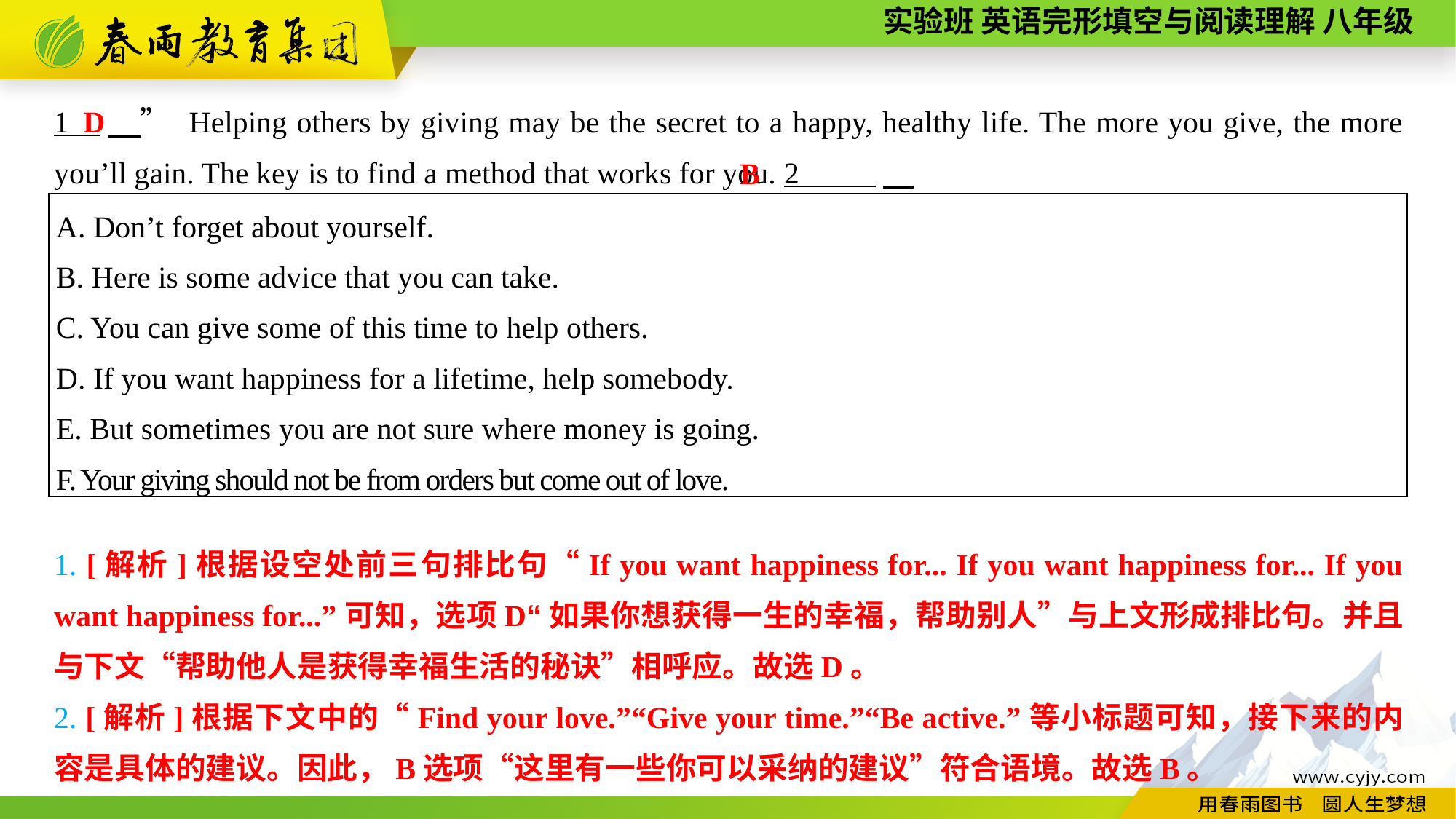

D
1   　” Helping others by giving may be the secret to a happy, healthy life. The more you give, the more you’ll gain. The key is to find a method that works for you. 2         .
B
| A. Don’t forget about yourself. B. Here is some advice that you can take. C. You can give some of this time to help others. D. If you want happiness for a lifetime, help somebody. E. But sometimes you are not sure where money is going. F. Your giving should not be from orders but come out of love. |
| --- |
1. [解析]根据设空处前三句排比句“If you want happiness for... If you want happiness for... If you want happiness for...”可知，选项D“如果你想获得一生的幸福，帮助别人”与上文形成排比句。并且与下文“帮助他人是获得幸福生活的秘诀”相呼应。故选D。
2. [解析]根据下文中的“Find your love.”“Give your time.”“Be active.”等小标题可知，接下来的内容是具体的建议。因此，B选项“这里有一些你可以采纳的建议”符合语境。故选B。